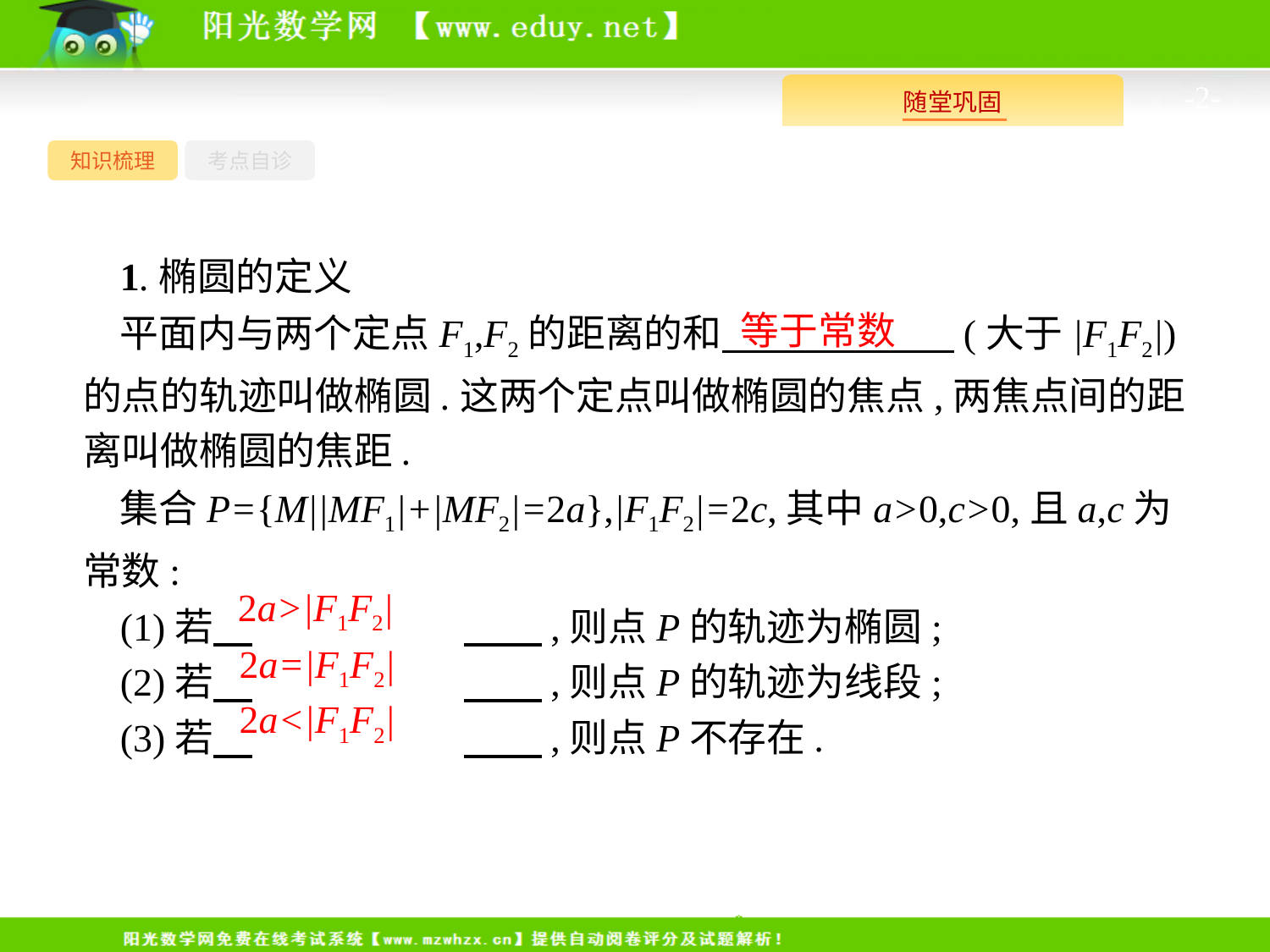

-2-
知识梳理
考点自诊
1.椭圆的定义
平面内与两个定点F1,F2的距离的和　　　　　　(大于|F1F2|)的点的轨迹叫做椭圆.这两个定点叫做椭圆的焦点,两焦点间的距离叫做椭圆的焦距.
集合P={M||MF1|+|MF2|=2a},|F1F2|=2c,其中a>0,c>0,且a,c为常数:
(1)若　		　　,则点P的轨迹为椭圆;
(2)若　		　　,则点P的轨迹为线段;
(3)若　		　　,则点P不存在.
等于常数
2a>|F1F2|
2a=|F1F2|
2a<|F1F2|